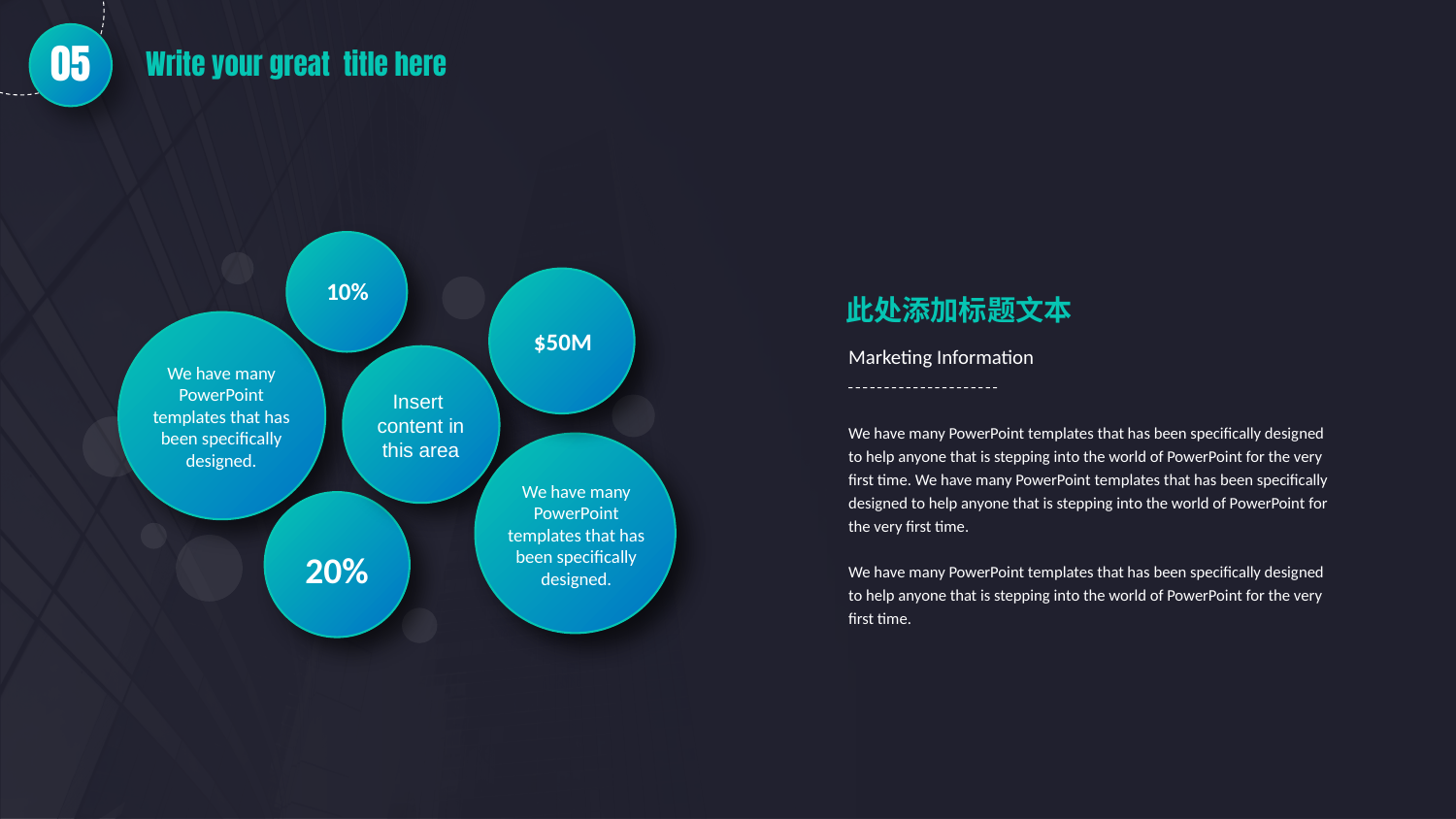

05
Write your great  title here

10%

此处添加标题文本

$50M
Marketing Information

We have many PowerPoint templates that has been specifically designed.
Insert  content in this area

We have many PowerPoint templates that has been specifically designed to help anyone that is stepping into the world of PowerPoint for the very first time. We have many PowerPoint templates that has been specifically designed to help anyone that is stepping into the world of PowerPoint for the very first time.

We have many PowerPoint templates that has been specifically designed to help anyone that is stepping into the world of PowerPoint for the very first time.

We have many PowerPoint templates that has been specifically designed.

20%